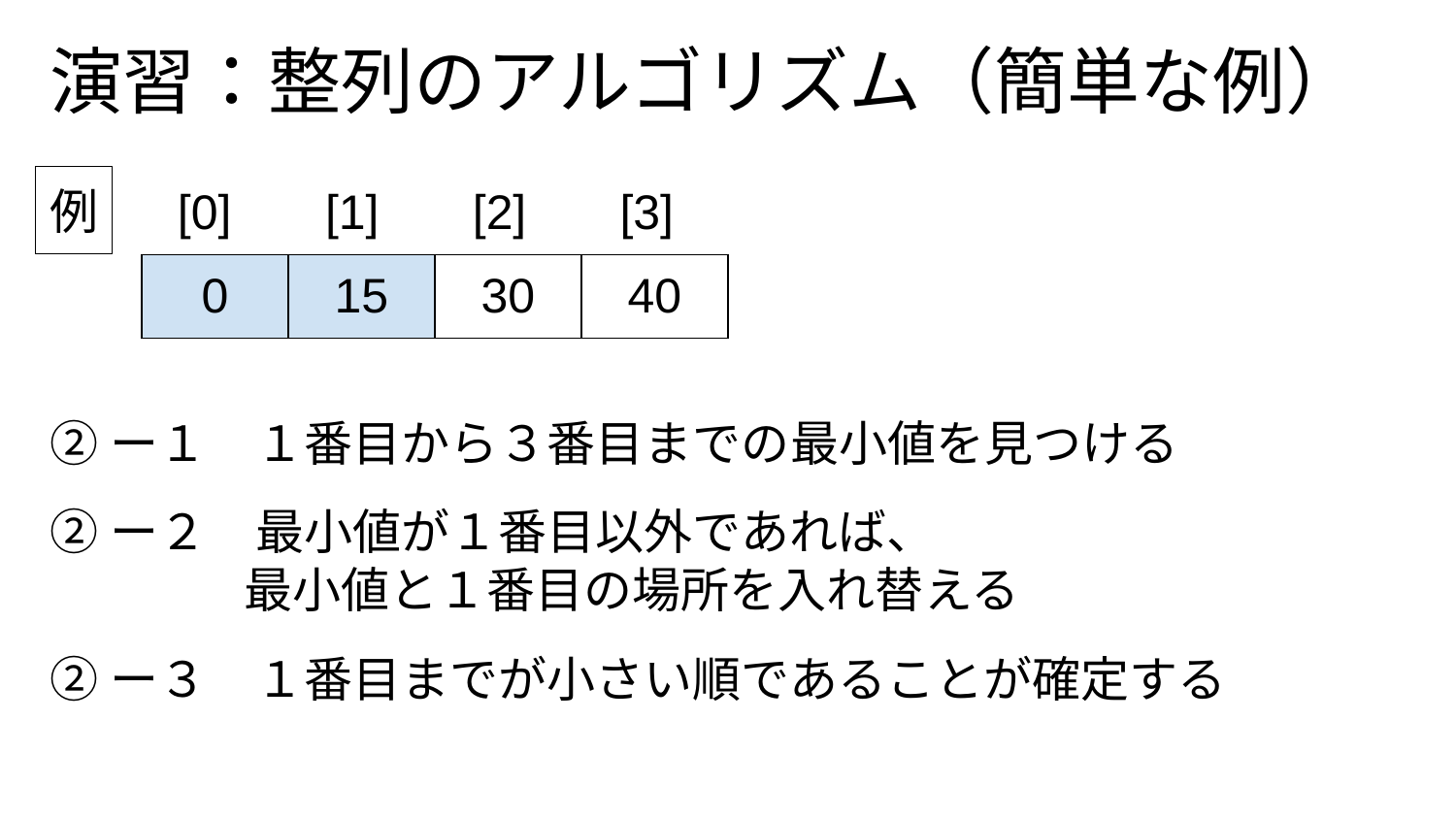

# 演習：整列のアルゴリズム（簡単な例）
例
[0]
[1]
[2]
[3]
| 0 | 15 | 30 | 40 |
| --- | --- | --- | --- |
②ー１　１番目から３番目までの最小値を見つける
②ー２　最小値が１番目以外であれば、
　　　　最小値と１番目の場所を入れ替える
②ー３　１番目までが小さい順であることが確定する